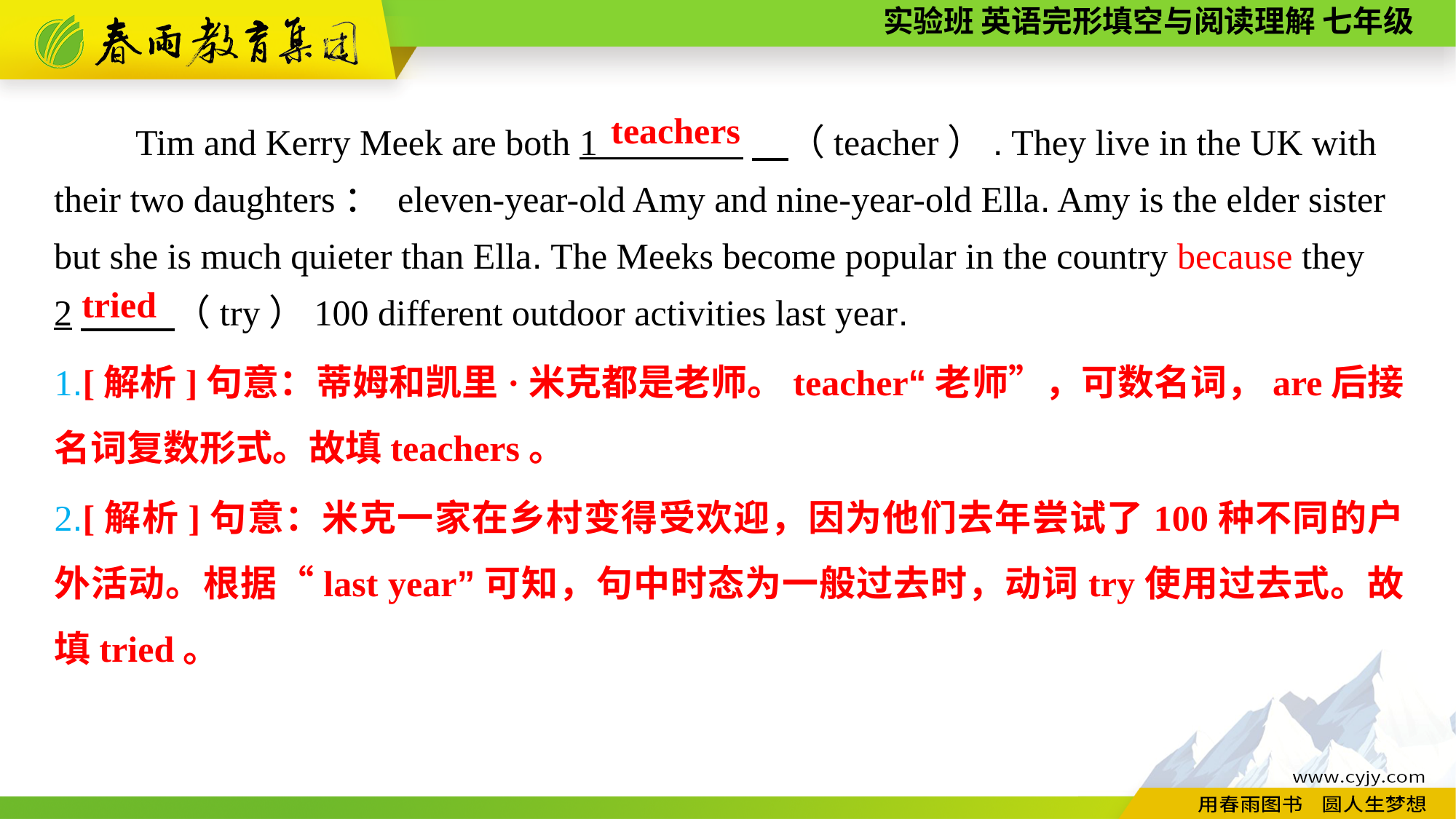

Tim and Kerry Meek are both 1                　（teacher）. They live in the UK with their two daughters： eleven-year-old Amy and nine-year-old Ella. Amy is the elder sister but she is much quieter than Ella. The Meeks become popular in the country because they
2　       （try）100 different outdoor activities last year.
teachers
tried
1.[解析]句意：蒂姆和凯里·米克都是老师。teacher“老师”，可数名词，are后接名词复数形式。故填teachers。
2.[解析]句意：米克一家在乡村变得受欢迎，因为他们去年尝试了100种不同的户外活动。根据“last year”可知，句中时态为一般过去时，动词try使用过去式。故填tried。